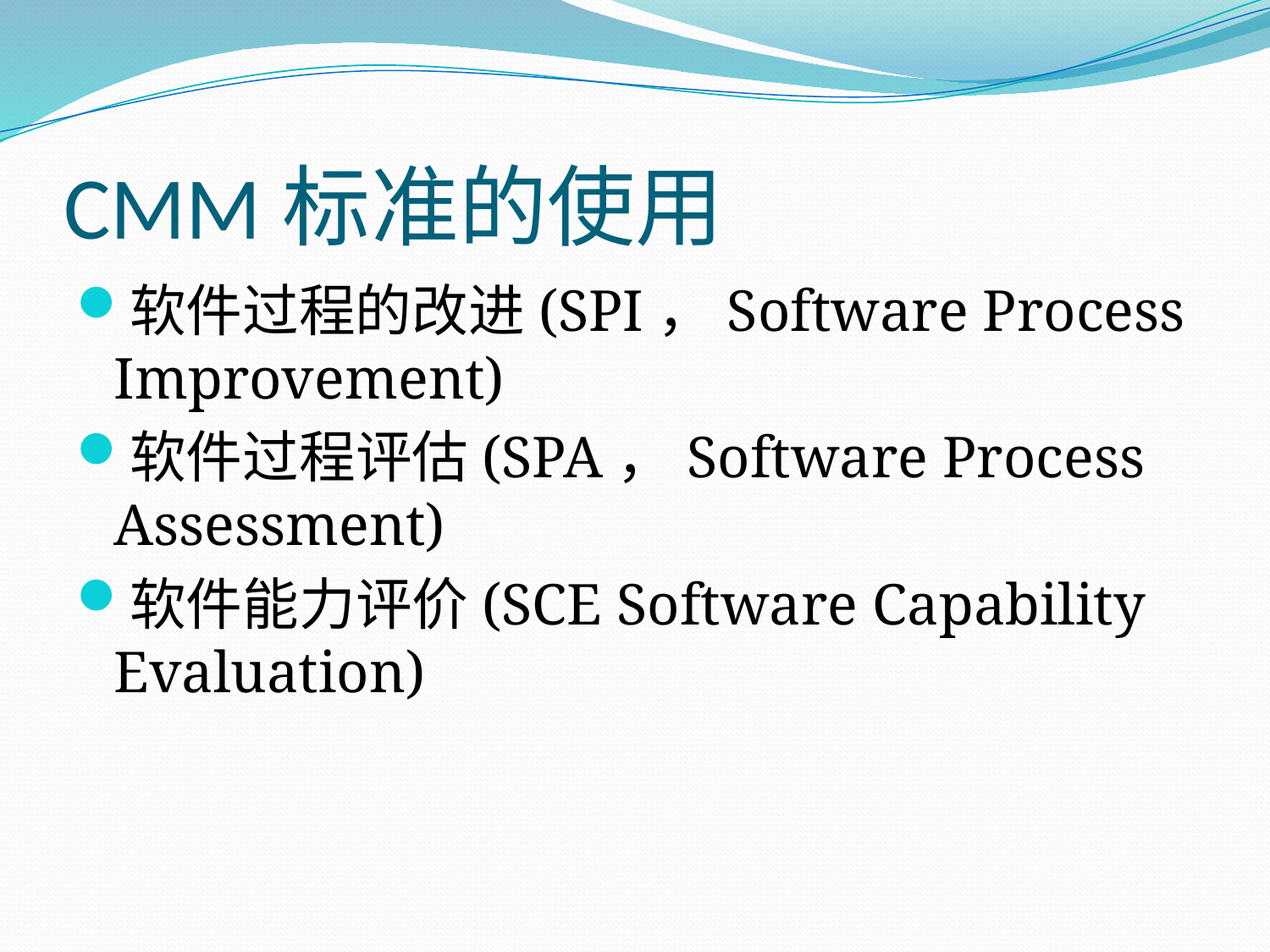

# CMM标准的使用
软件过程的改进(SPI，Software Process Improvement)
软件过程评估(SPA，Software Process Assessment)
软件能力评价(SCE Software Capability Evaluation)